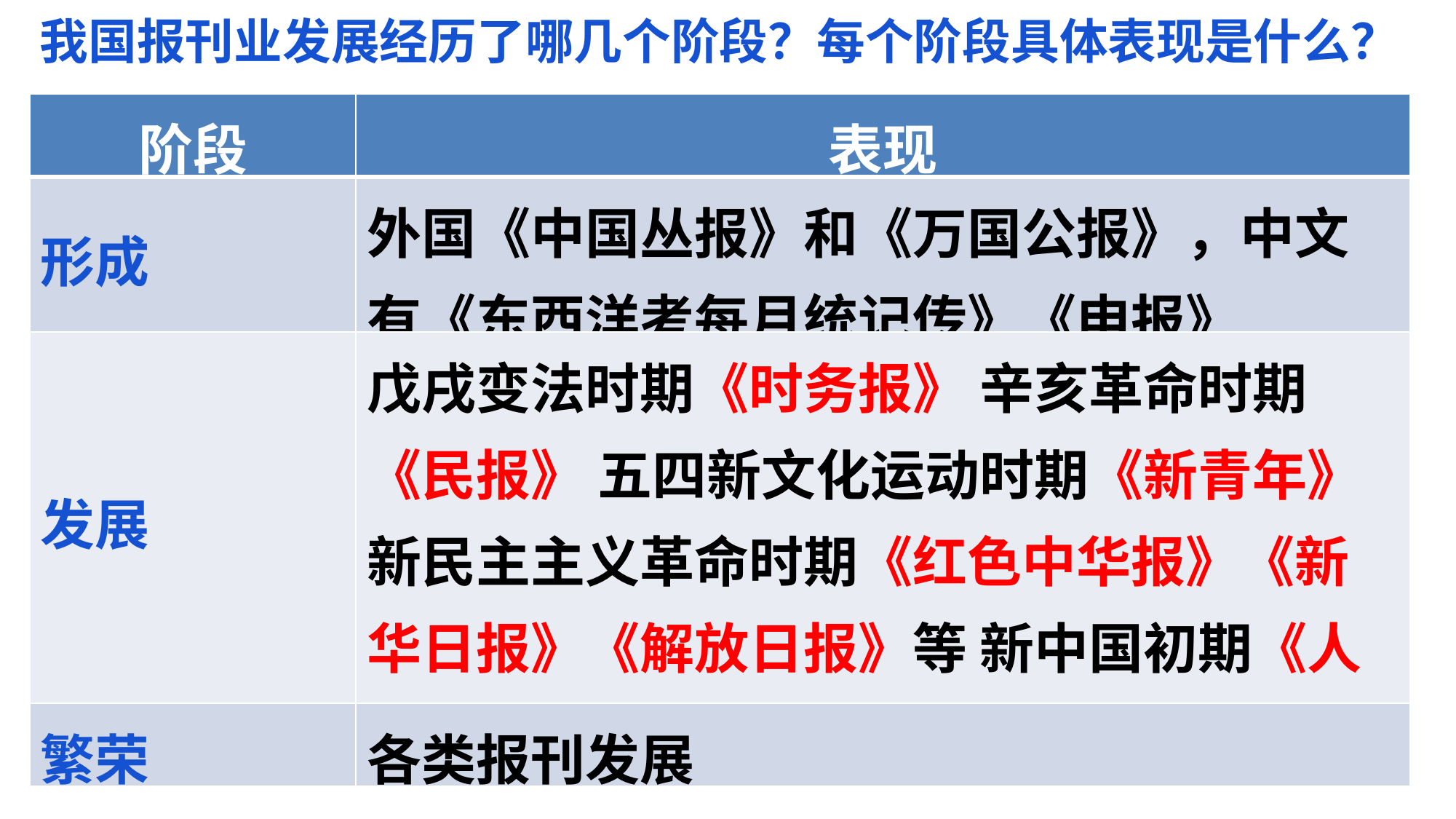

我国报刊业发展经历了哪几个阶段？每个阶段具体表现是什么？
| 阶段 | 表现 |
| --- | --- |
| 形成 | 外国《中国丛报》和《万国公报》，中文有《东西洋考每月统记传》《申报》 |
| 发展 | 戊戌变法时期《时务报》 辛亥革命时期《民报》 五四新文化运动时期《新青年》 新民主主义革命时期《红色中华报》《新华日报》《解放日报》等 新中国初期《人民日报》 “文革”时期不少报纸停办 |
| 繁荣 | 各类报刊发展 |